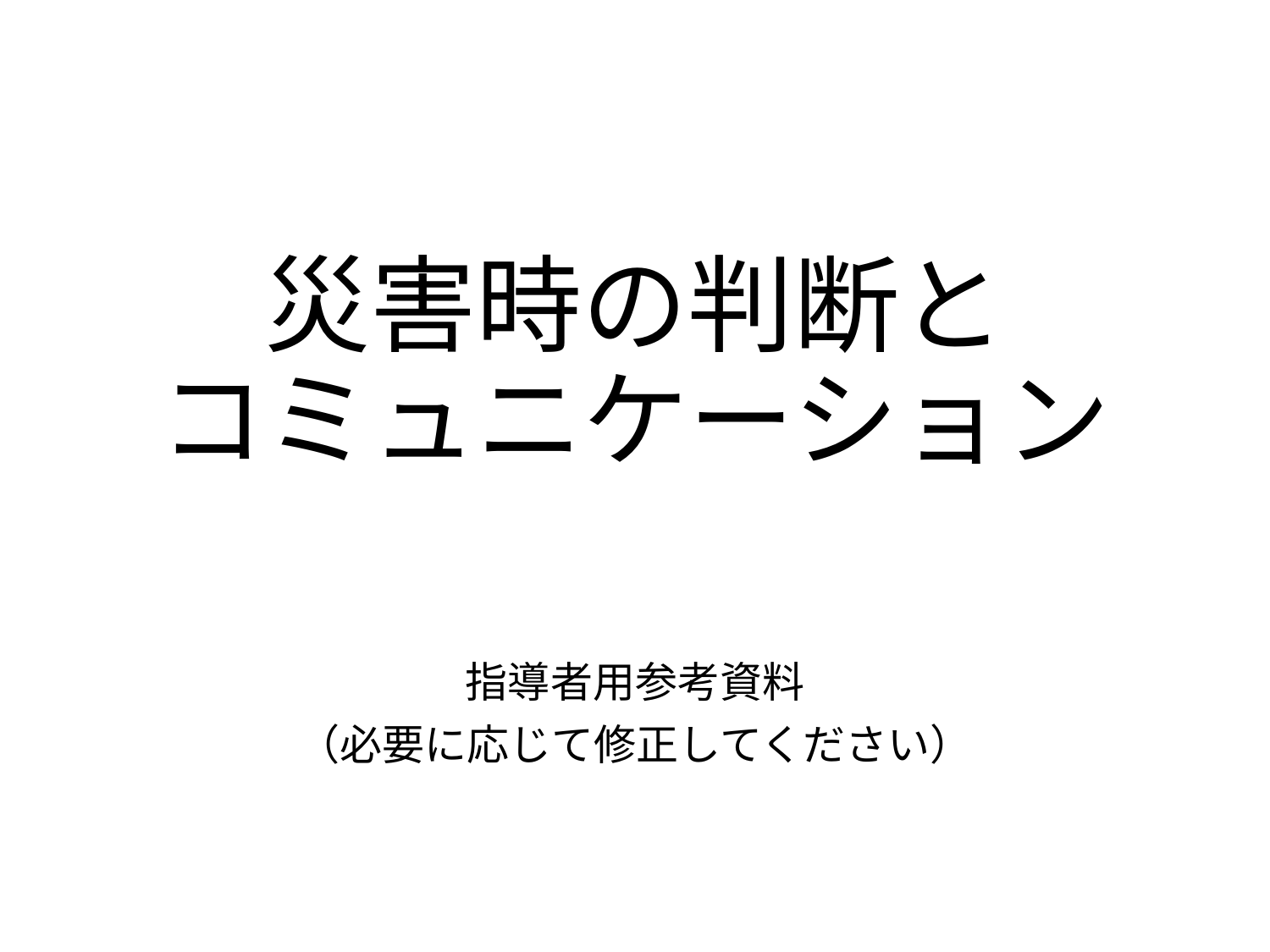

# 災害時の判断と コミュニケーション
指導者用参考資料
（必要に応じて修正してください）